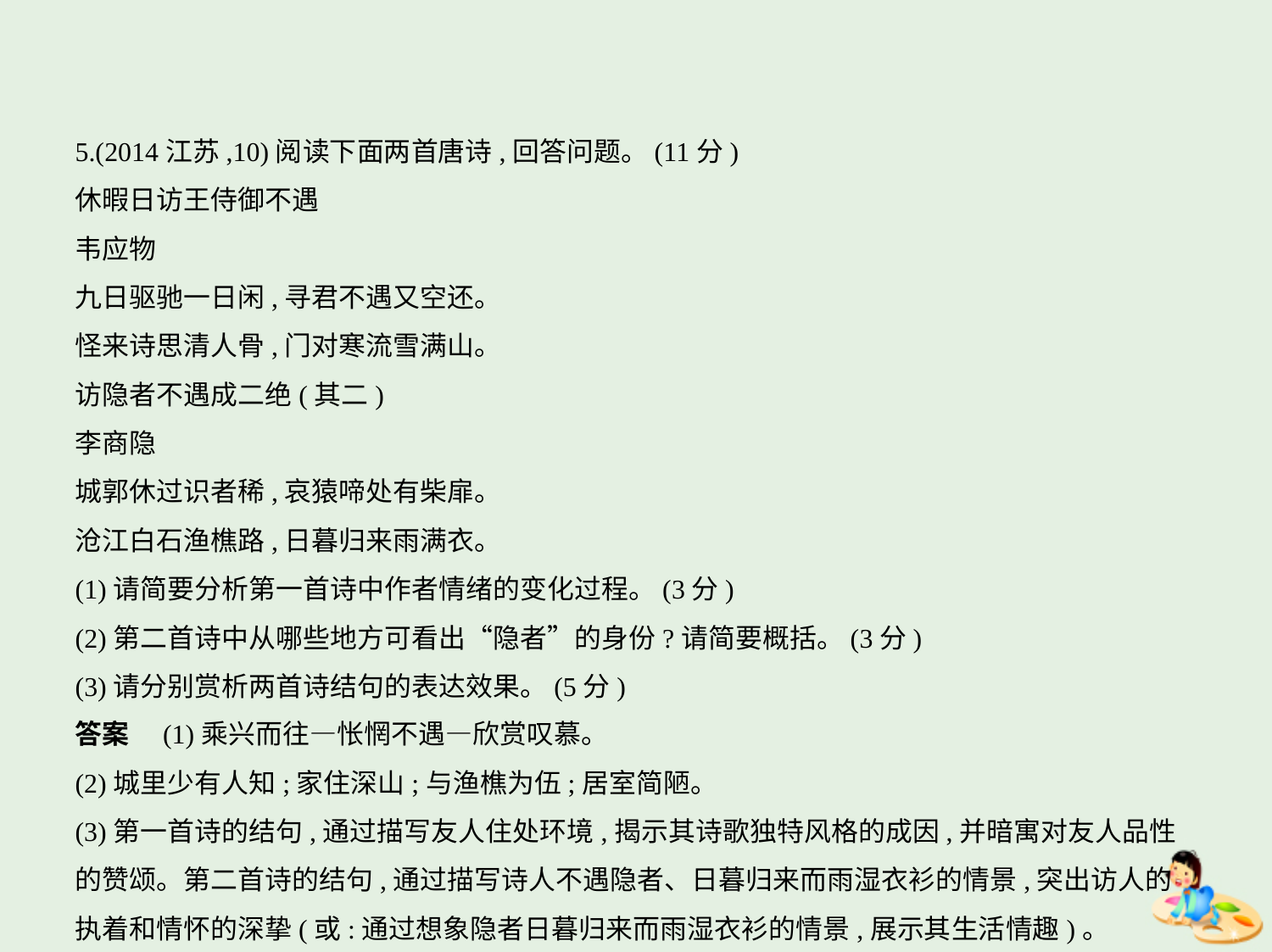

5.(2014江苏,10)阅读下面两首唐诗,回答问题。(11分)
休暇日访王侍御不遇
韦应物
九日驱驰一日闲,寻君不遇又空还。
怪来诗思清人骨,门对寒流雪满山。
访隐者不遇成二绝(其二)
李商隐
城郭休过识者稀,哀猿啼处有柴扉。
沧江白石渔樵路,日暮归来雨满衣。
(1)请简要分析第一首诗中作者情绪的变化过程。(3分)
(2)第二首诗中从哪些地方可看出“隐者”的身份?请简要概括。(3分)
(3)请分别赏析两首诗结句的表达效果。(5分)
答案　(1)乘兴而往—怅惘不遇—欣赏叹慕。
(2)城里少有人知;家住深山;与渔樵为伍;居室简陋。
(3)第一首诗的结句,通过描写友人住处环境,揭示其诗歌独特风格的成因,并暗寓对友人品性
的赞颂。第二首诗的结句,通过描写诗人不遇隐者、日暮归来而雨湿衣衫的情景,突出访人的
执着和情怀的深挚(或:通过想象隐者日暮归来而雨湿衣衫的情景,展示其生活情趣)。